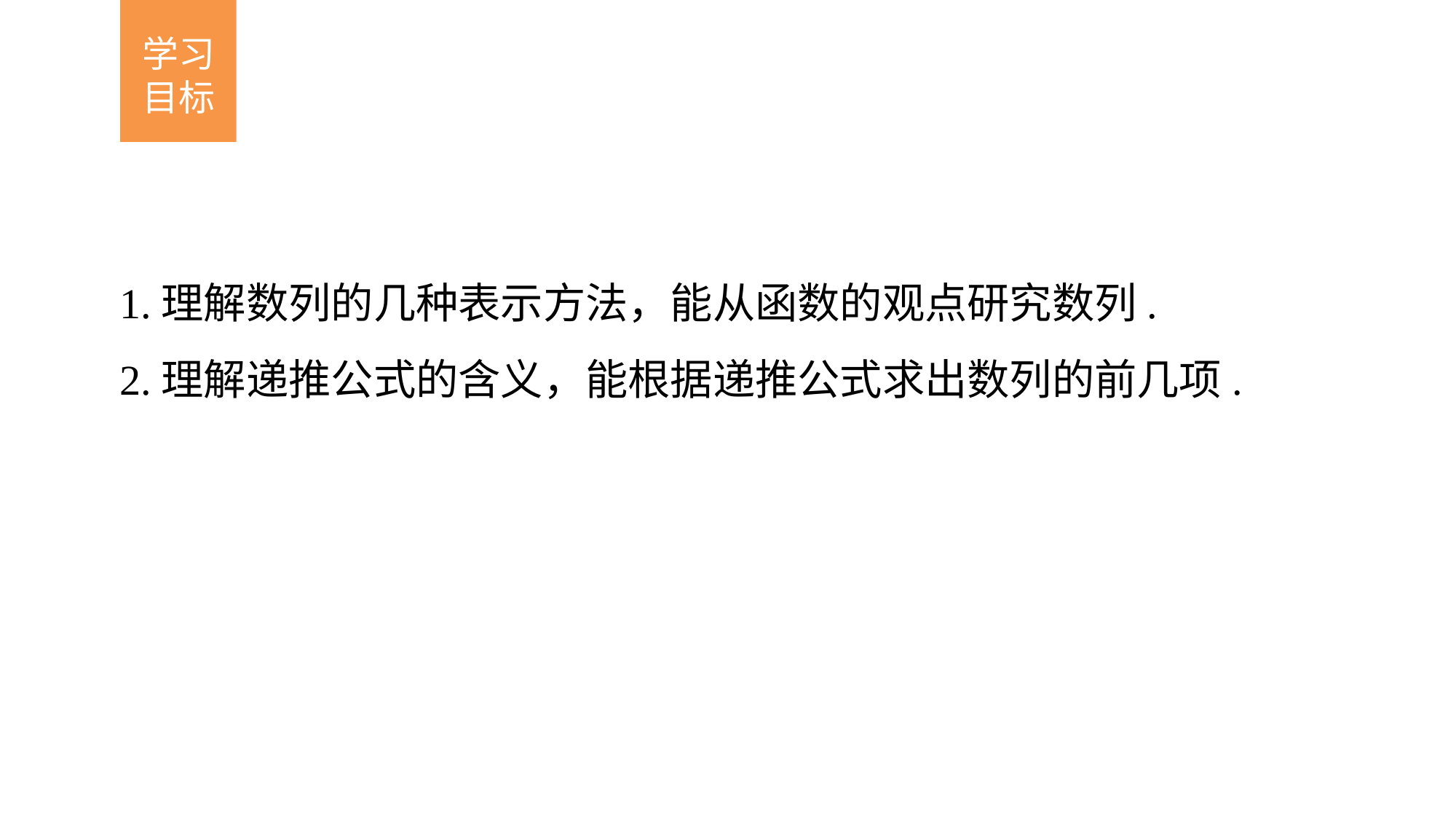

学习目标
1.理解数列的几种表示方法，能从函数的观点研究数列.
2.理解递推公式的含义，能根据递推公式求出数列的前几项.